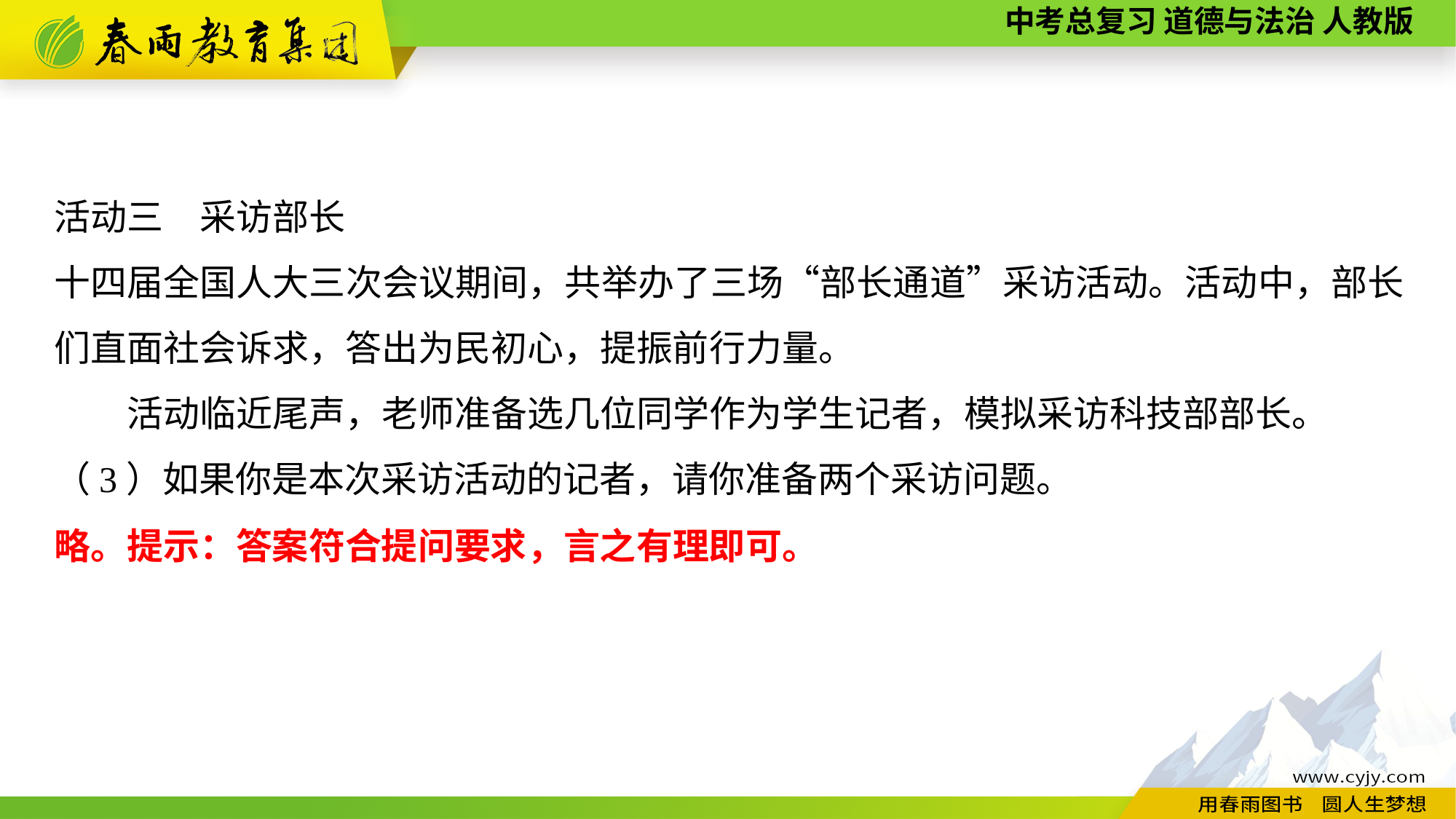

活动三　采访部长
十四届全国人大三次会议期间，共举办了三场“部长通道”采访活动。活动中，部长们直面社会诉求，答出为民初心，提振前行力量。
　　活动临近尾声，老师准备选几位同学作为学生记者，模拟采访科技部部长。
（3）如果你是本次采访活动的记者，请你准备两个采访问题。
略。提示：答案符合提问要求，言之有理即可。